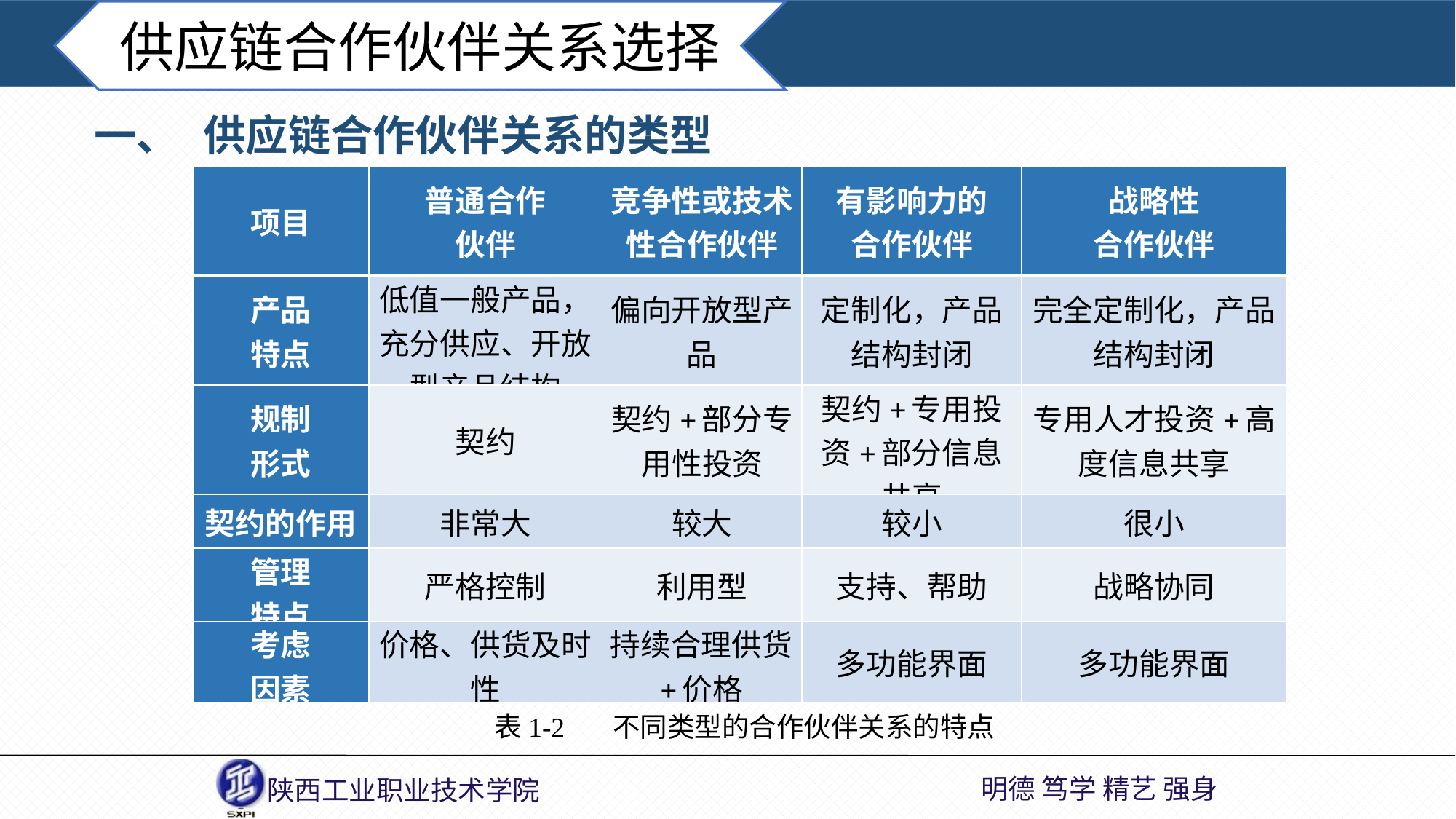

供应链合作伙伴关系选择
一、	供应链合作伙伴关系的类型
| 项目 | 普通合作 伙伴 | 竞争性或技术性合作伙伴 | 有影响力的 合作伙伴 | 战略性 合作伙伴 |
| --- | --- | --- | --- | --- |
| 产品 特点 | 低值一般产品，充分供应、开放型产品结构 | 偏向开放型产品 | 定制化，产品结构封闭 | 完全定制化，产品结构封闭 |
| 规制 形式 | 契约 | 契约+部分专用性投资 | 契约+专用投资+部分信息共享 | 专用人才投资+高度信息共享 |
| 契约的作用 | 非常大 | 较大 | 较小 | 很小 |
| 管理 特点 | 严格控制 | 利用型 | 支持、帮助 | 战略协同 |
| 考虑 因素 | 价格、供货及时性 | 持续合理供货+价格 | 多功能界面 | 多功能界面 |
表1-2      不同类型的合作伙伴关系的特点